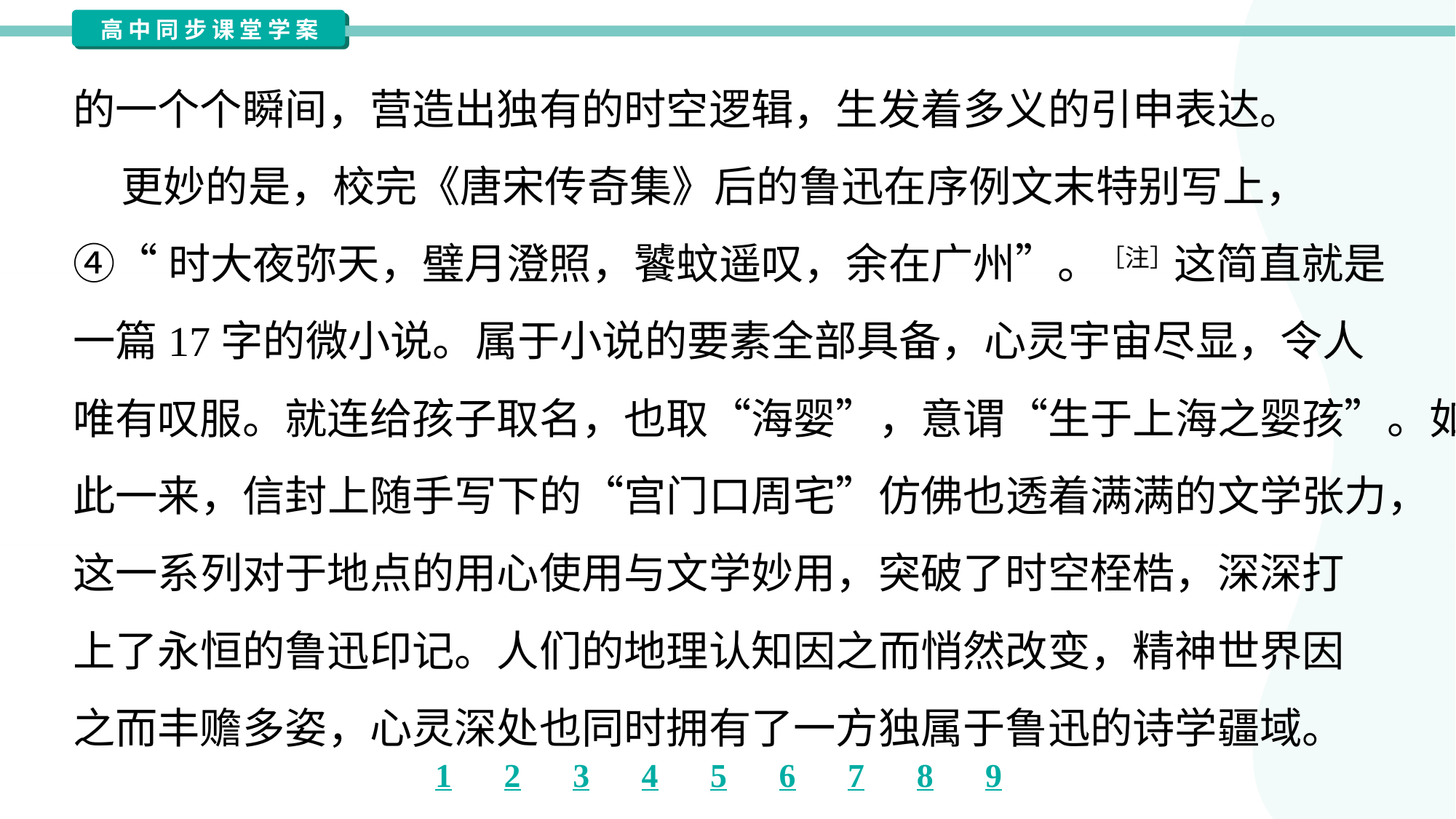

的一个个瞬间，营造出独有的时空逻辑，生发着多义的引申表达。
    更妙的是，校完《唐宋传奇集》后的鲁迅在序例文末特别写上，
④“时大夜弥天，璧月澄照，饕蚊遥叹，余在广州”。［注］这简直就是
一篇17字的微小说。属于小说的要素全部具备，心灵宇宙尽显，令人
唯有叹服。就连给孩子取名，也取“海婴”，意谓“生于上海之婴孩”。如
此一来，信封上随手写下的“宫门口周宅”仿佛也透着满满的文学张力，
这一系列对于地点的用心使用与文学妙用，突破了时空桎梏，深深打
上了永恒的鲁迅印记。人们的地理认知因之而悄然改变，精神世界因
之而丰赡多姿，心灵深处也同时拥有了一方独属于鲁迅的诗学疆域。